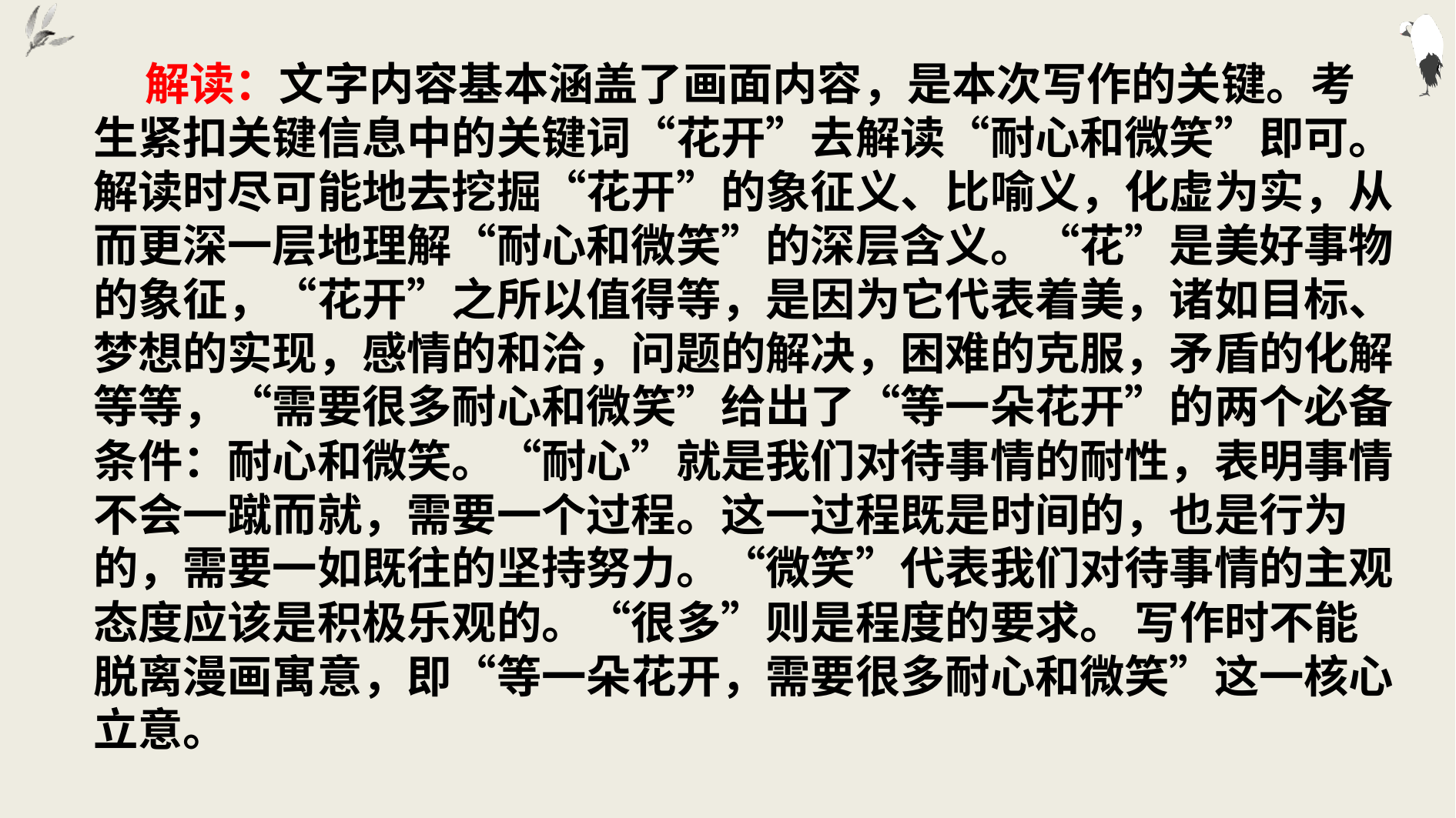

解读：文字内容基本涵盖了画面内容，是本次写作的关键。考生紧扣关键信息中的关键词“花开”去解读“耐心和微笑”即可。解读时尽可能地去挖掘“花开”的象征义、比喻义，化虚为实，从而更深一层地理解“耐心和微笑”的深层含义。“花”是美好事物的象征，“花开”之所以值得等，是因为它代表着美，诸如目标、梦想的实现，感情的和洽，问题的解决，困难的克服，矛盾的化解等等，“需要很多耐心和微笑”给出了“等一朵花开”的两个必备条件：耐心和微笑。“耐心”就是我们对待事情的耐性，表明事情不会一蹴而就，需要一个过程。这一过程既是时间的，也是行为的，需要一如既往的坚持努力。“微笑”代表我们对待事情的主观态度应该是积极乐观的。“很多”则是程度的要求。 写作时不能脱离漫画寓意，即“等一朵花开，需要很多耐心和微笑”这一核心立意。